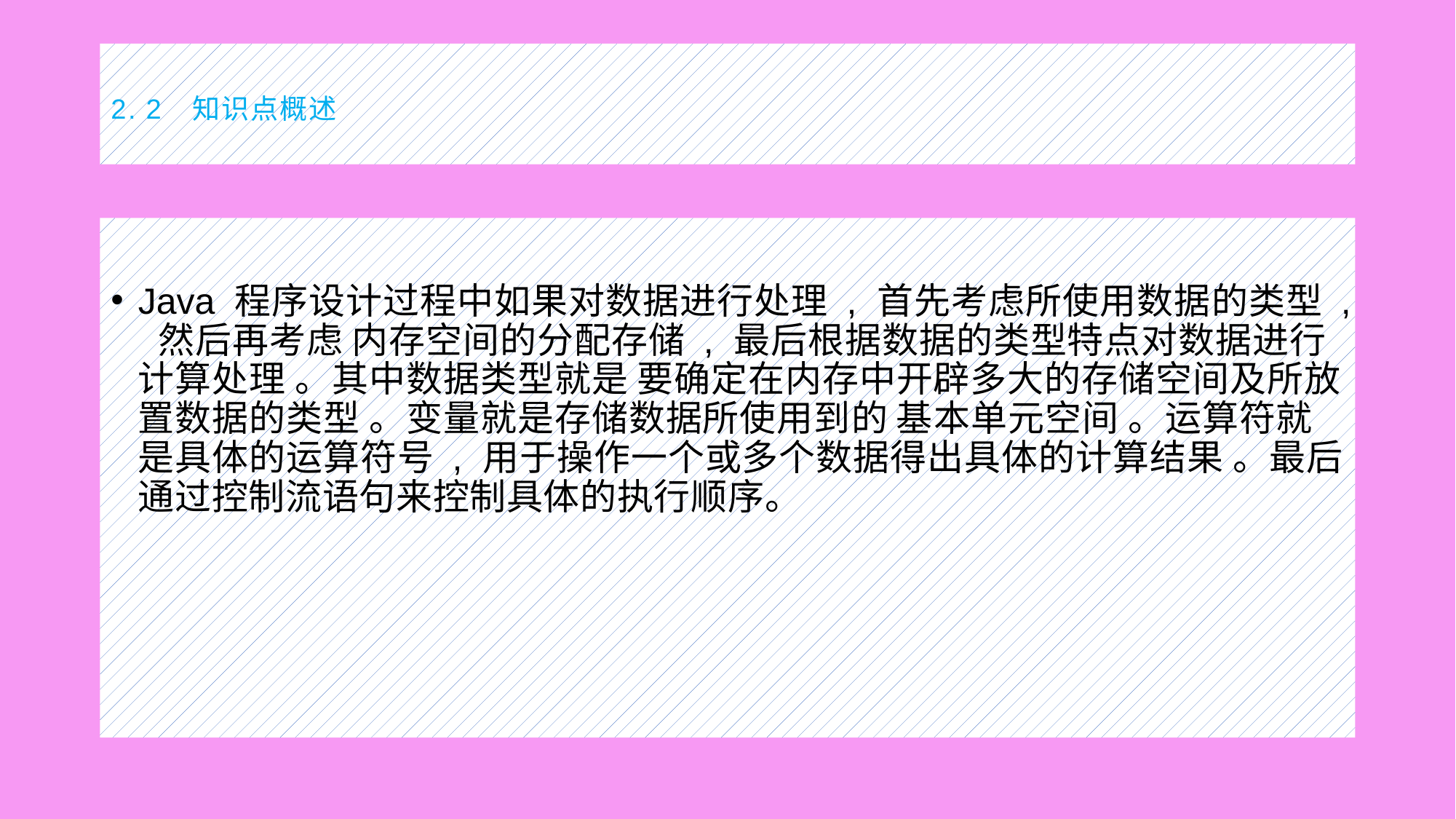

# 2. 2   知识点概述

Java 程序设计过程中如果对数据进行处理 , 首先考虑所使用数据的类型 , 然后再考虑 内存空间的分配存储 , 最后根据数据的类型特点对数据进行计算处理 。其中数据类型就是 要确定在内存中开辟多大的存储空间及所放置数据的类型 。变量就是存储数据所使用到的 基本单元空间 。运算符就是具体的运算符号 , 用于操作一个或多个数据得出具体的计算结果 。最后通过控制流语句来控制具体的执行顺序。